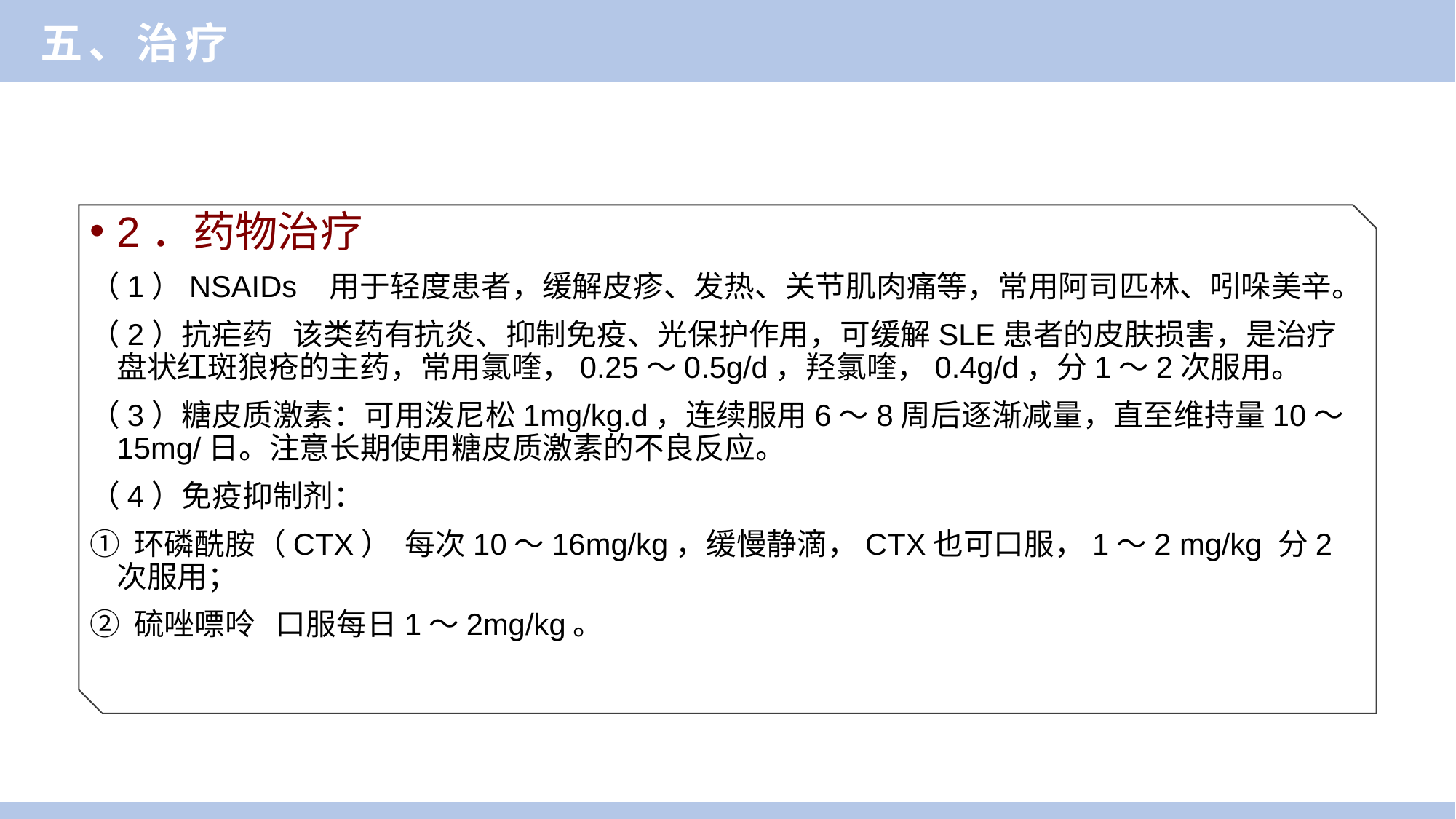

五、治疗

2．药物治疗
（1）NSAIDs   用于轻度患者，缓解皮疹、发热、关节肌肉痛等，常用阿司匹林、吲哚美辛。
（2）抗疟药   该类药有抗炎、抑制免疫、光保护作用，可缓解SLE患者的皮肤损害，是治疗盘状红斑狼疮的主药，常用氯喹，0.25～0.5g/d，羟氯喹，0.4g/d，分1～2次服用。
（3）糖皮质激素：可用泼尼松1mg/kg.d，连续服用6～8周后逐渐减量，直至维持量10～15mg/日。注意长期使用糖皮质激素的不良反应。
（4）免疫抑制剂：
① 环磷酰胺（CTX）  每次10～16mg/kg，缓慢静滴，CTX也可口服，1～2 mg/kg 分2次服用；
② 硫唑嘌呤   口服每日1～2mg/kg。